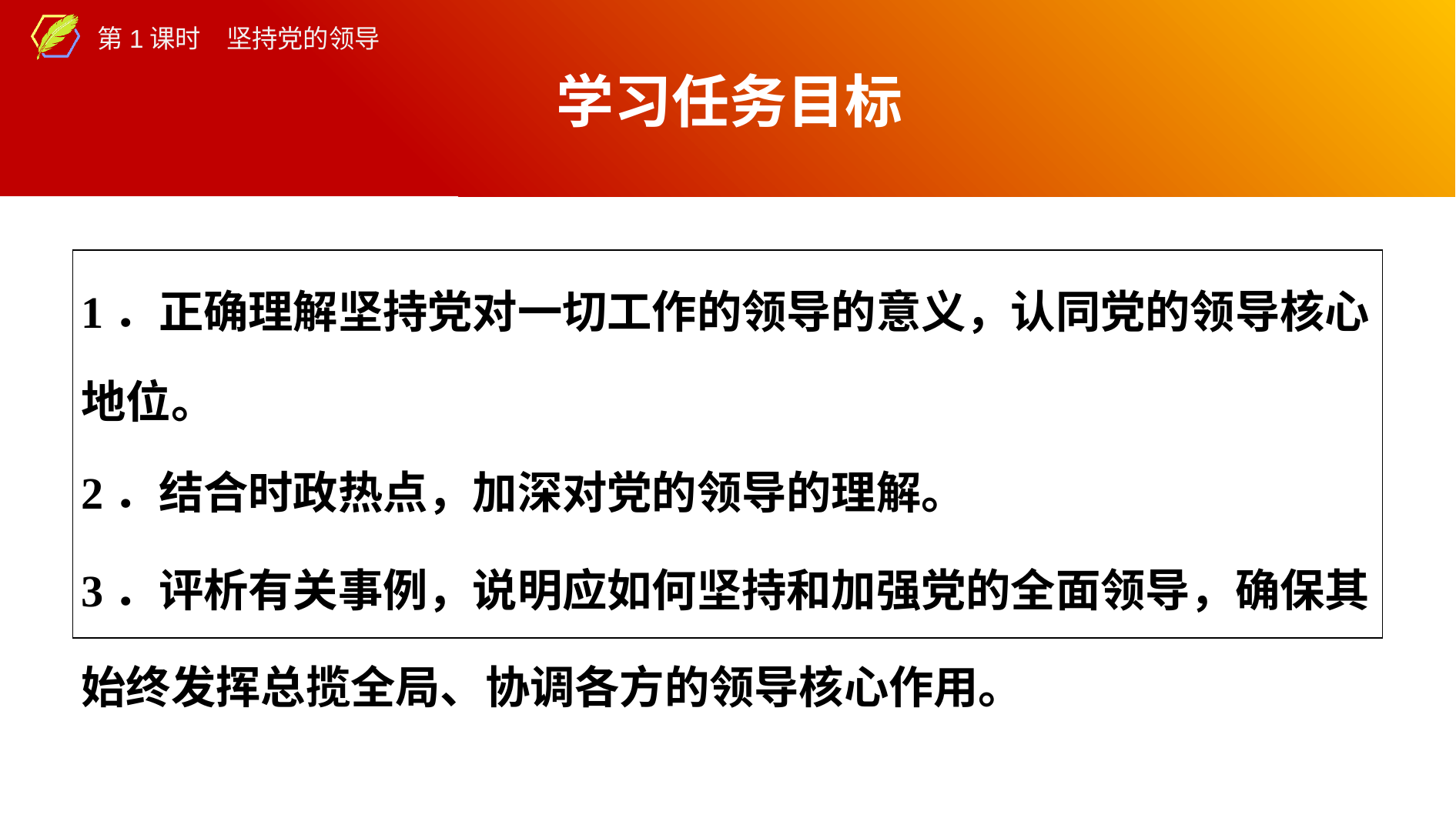

学习任务目标
| 1．正确理解坚持党对一切工作的领导的意义，认同党的领导核心地位。 2．结合时政热点，加深对党的领导的理解。 3．评析有关事例，说明应如何坚持和加强党的全面领导，确保其始终发挥总揽全局、协调各方的领导核心作用。 |
| --- |